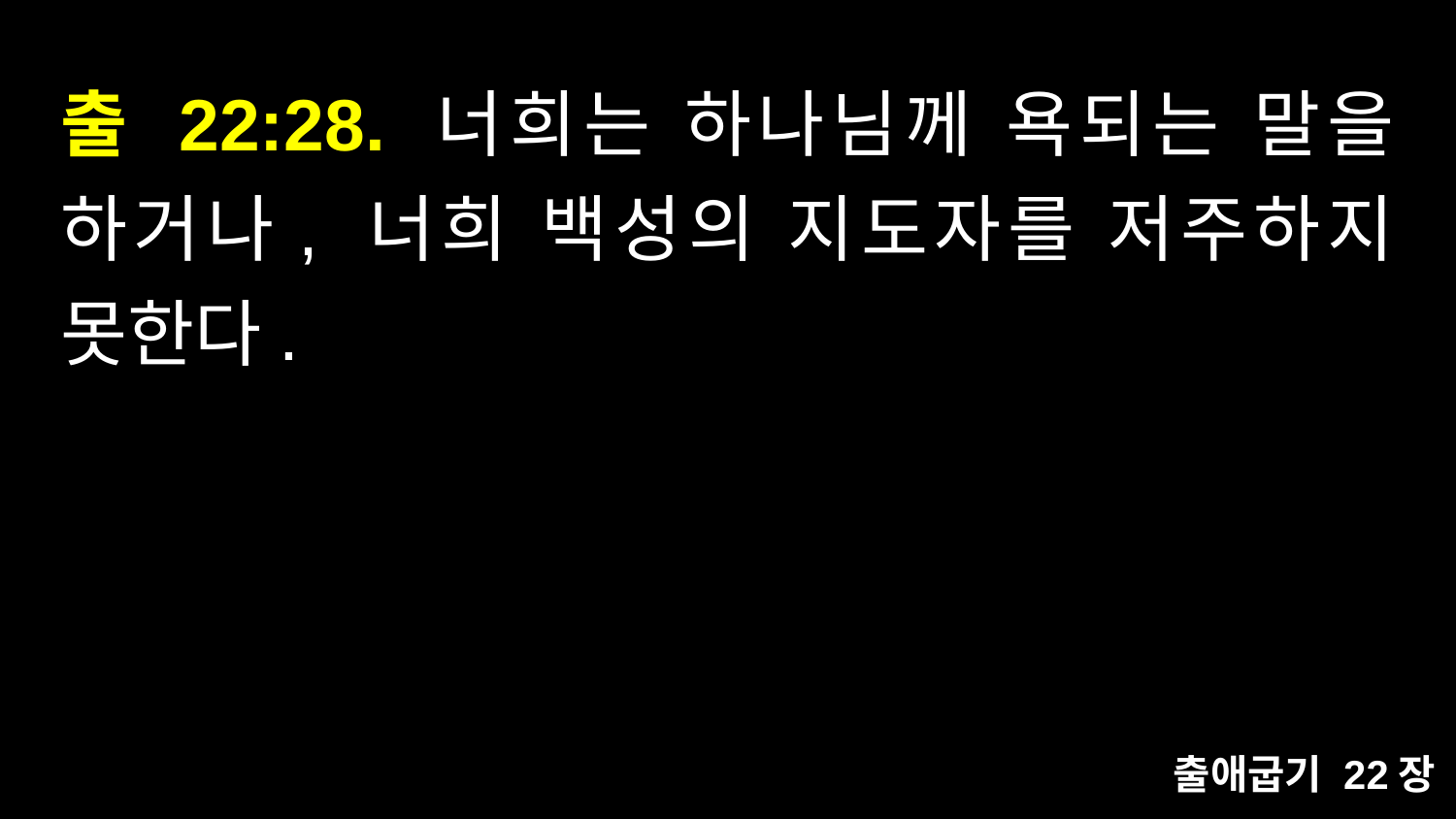

# 출 22:28. 너희는 하나님께 욕되는 말을 하거나, 너희 백성의 지도자를 저주하지 못한다.
출애굽기 22장